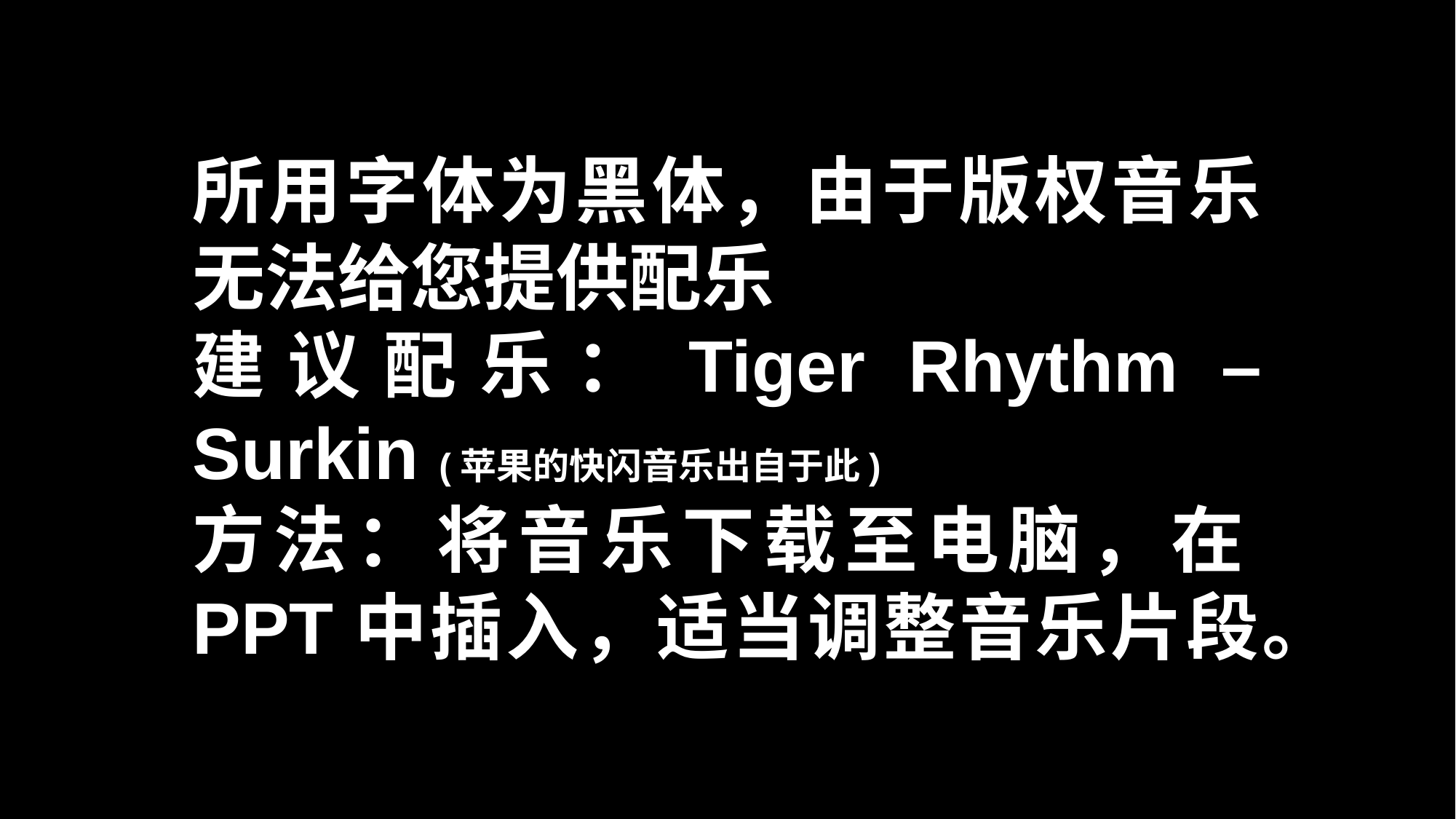

所用字体为黑体，由于版权音乐无法给您提供配乐
建议配乐：Tiger Rhythm – Surkin (苹果的快闪音乐出自于此)
方法：将音乐下载至电脑，在PPT中插入，适当调整音乐片段。